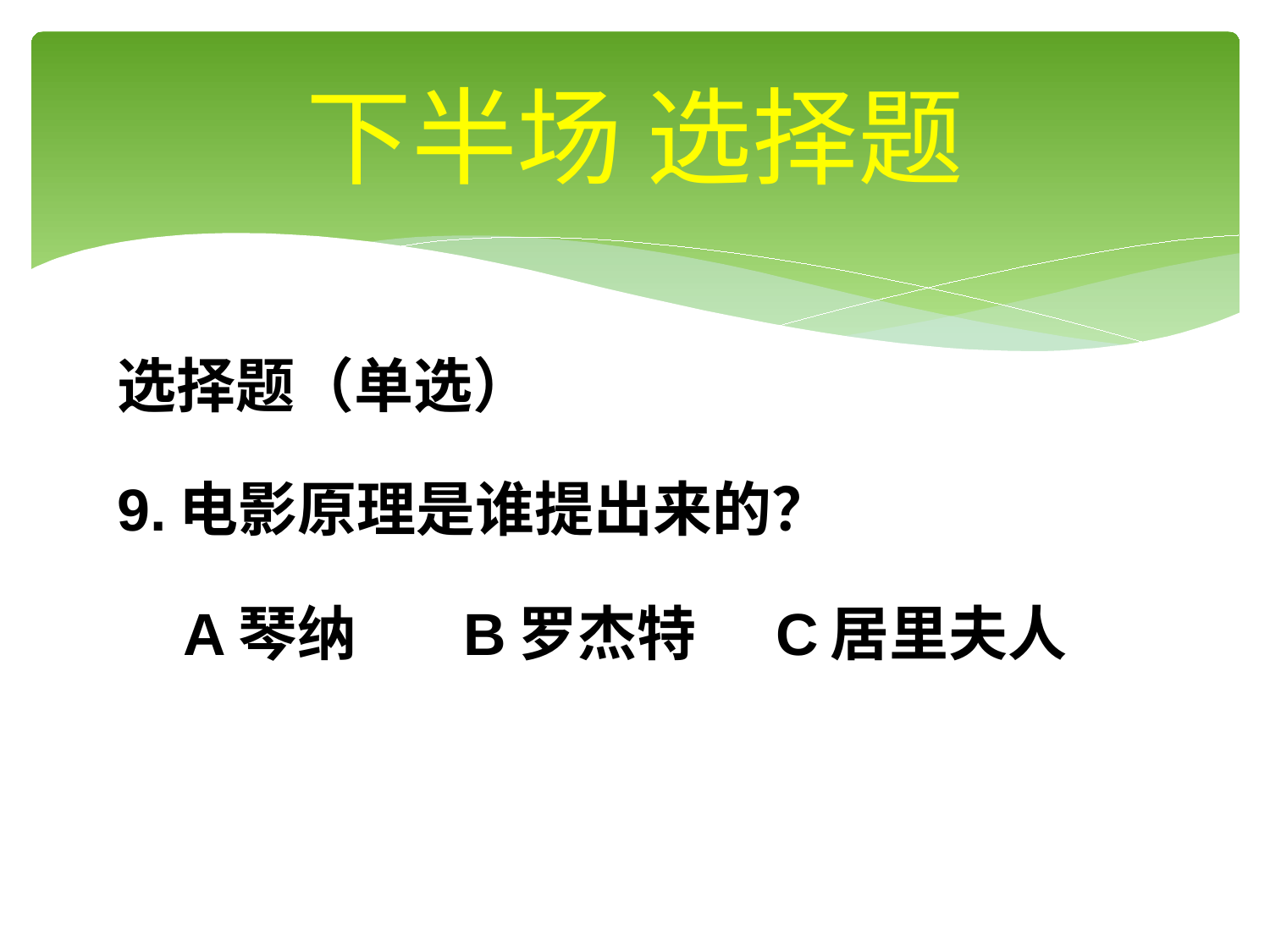

# 下半场 选择题
选择题（单选）
9.电影原理是谁提出来的？
    A琴纳       B罗杰特     C居里夫人